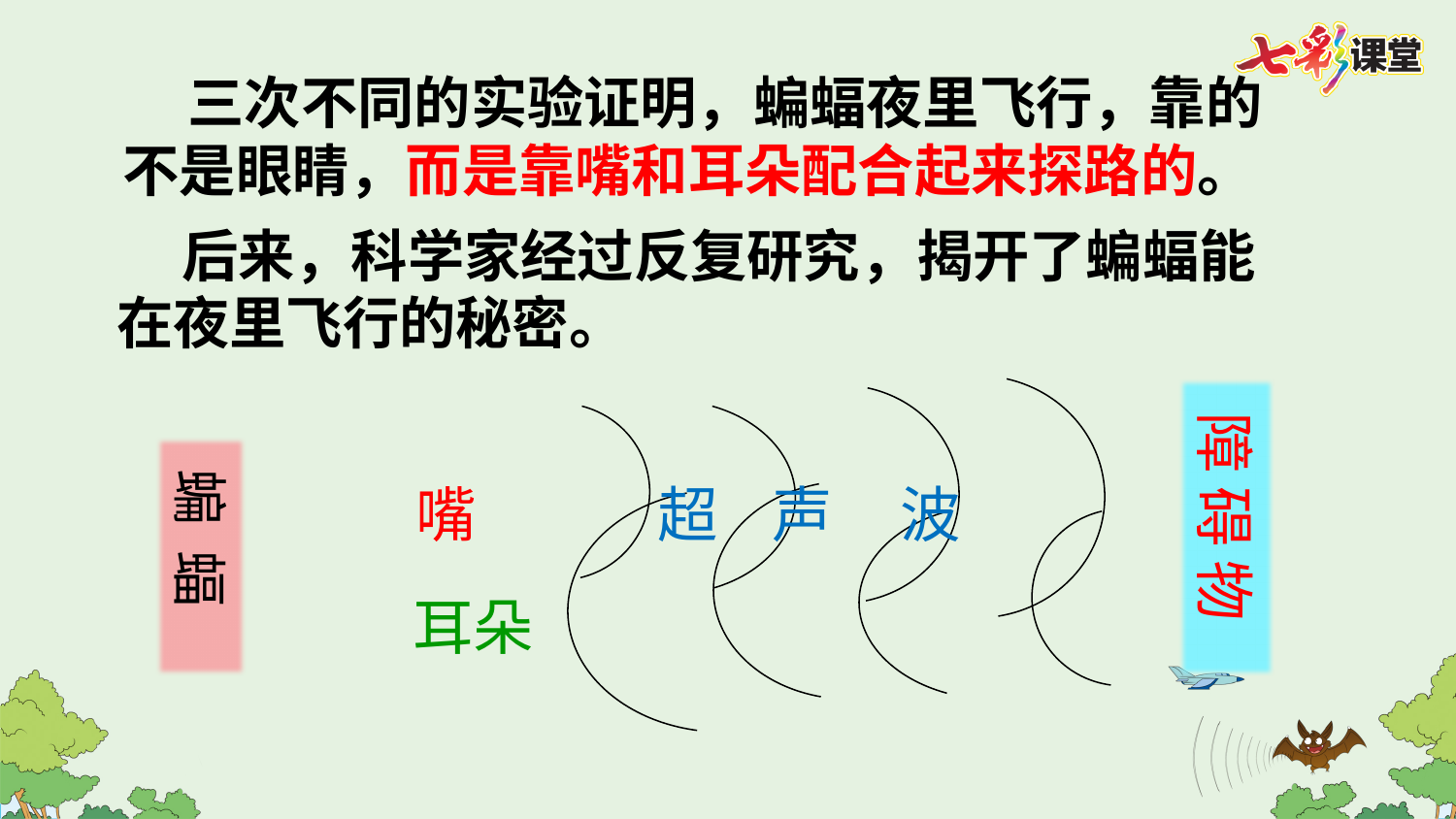

三次不同的实验证明，蝙蝠夜里飞行，靠的不是眼睛，而是靠嘴和耳朵配合起来探路的。
    后来，科学家经过反复研究，揭开了蝙蝠能在夜里飞行的秘密。

 障 碍 物

 蝙  蝠
嘴
  超    声     波

 耳朵